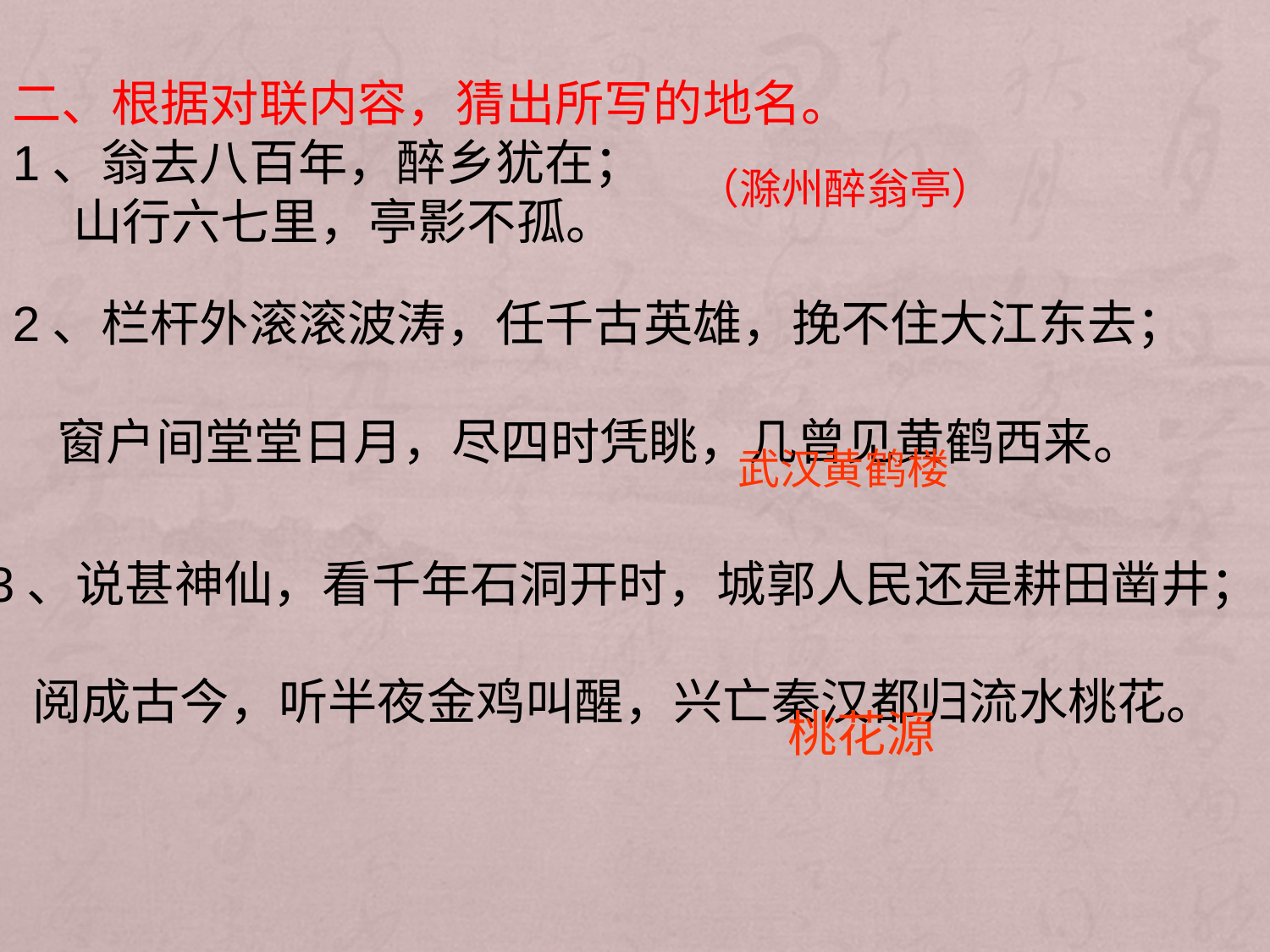

二、根据对联内容，猜出所写的地名。
1、翁去八百年，醉乡犹在；
　 山行六七里，亭影不孤。

（滁州醉翁亭）

2、栏杆外滚滚波涛，任千古英雄，挽不住大江东去；
   窗户间堂堂日月，尽四时凭眺，几曾见黄鹤西来。

武汉黄鹤楼

3、说甚神仙，看千年石洞开时，城郭人民还是耕田凿井；
   阅成古今，听半夜金鸡叫醒，兴亡秦汉都归流水桃花。

桃花源